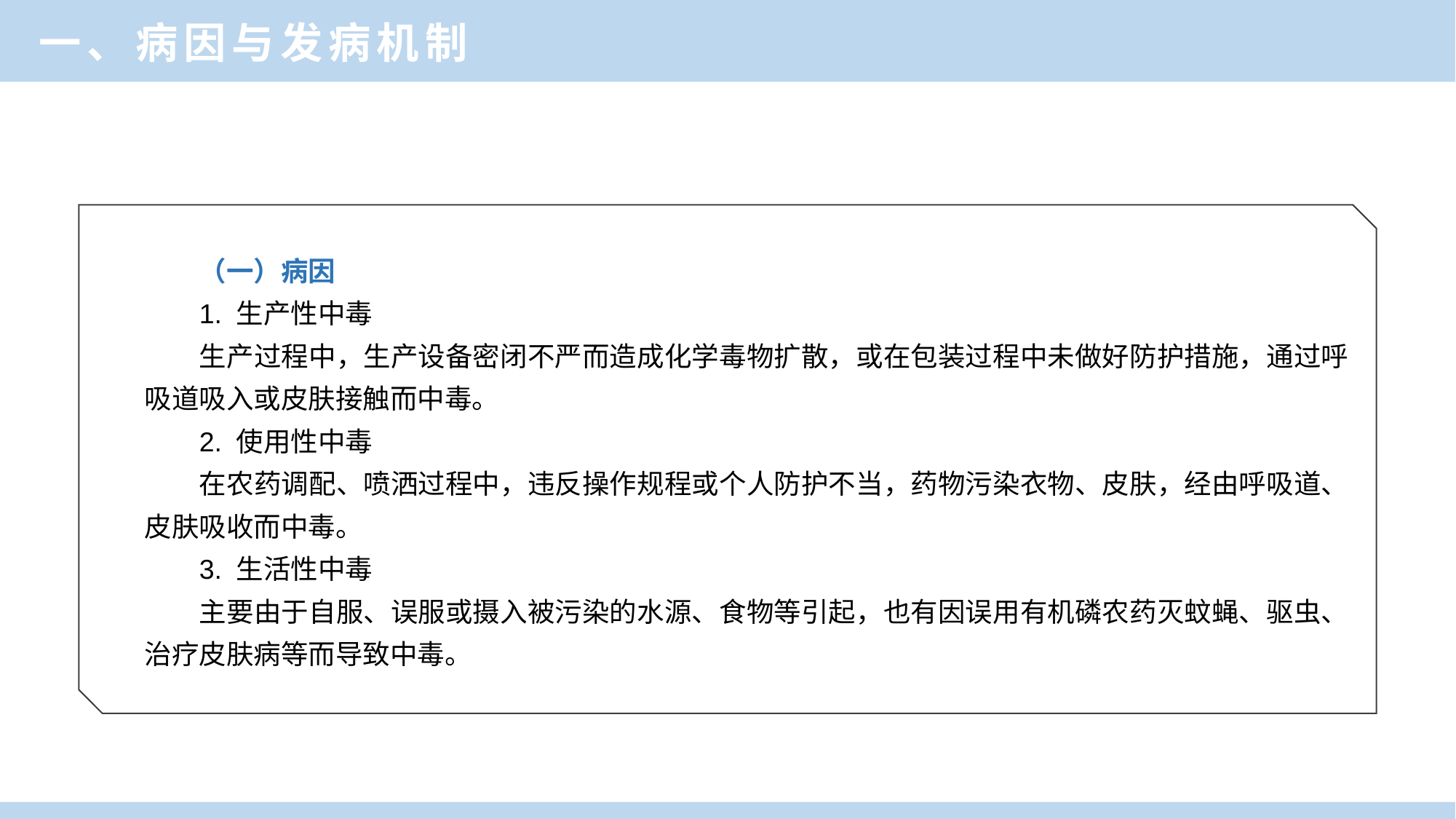

一、病因与发病机制

（一）病因
1. 生产性中毒
生产过程中，生产设备密闭不严而造成化学毒物扩散，或在包装过程中未做好防护措施，通过呼吸道吸入或皮肤接触而中毒。
2. 使用性中毒
在农药调配、喷洒过程中，违反操作规程或个人防护不当，药物污染衣物、皮肤，经由呼吸道、皮肤吸收而中毒。
3. 生活性中毒
主要由于自服、误服或摄入被污染的水源、食物等引起，也有因误用有机磷农药灭蚊蝇、驱虫、治疗皮肤病等而导致中毒。